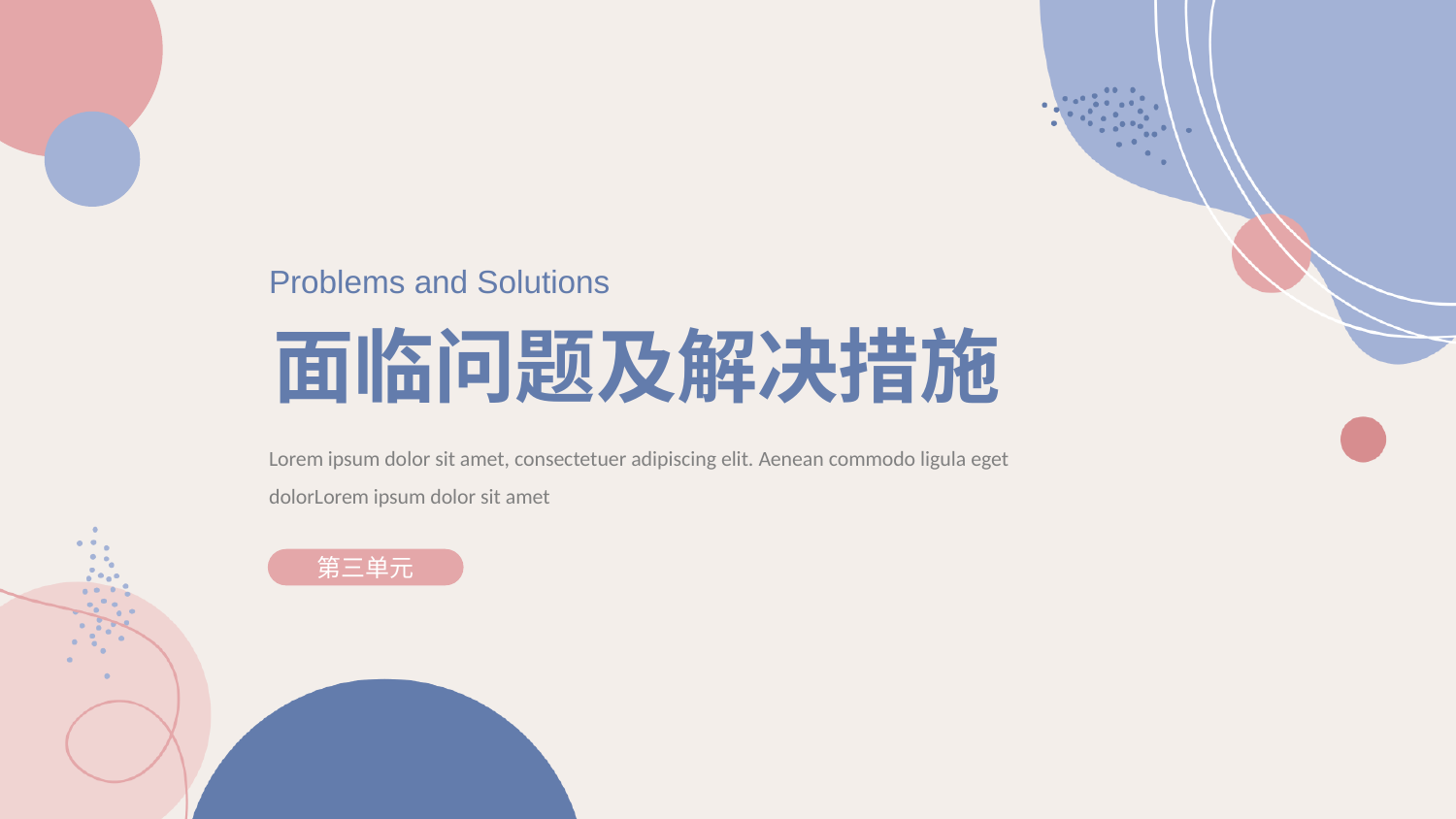

Problems and Solutions
面临问题及解决措施
Lorem ipsum dolor sit amet, consectetuer adipiscing elit. Aenean commodo ligula eget dolorLorem ipsum dolor sit amet
第三单元